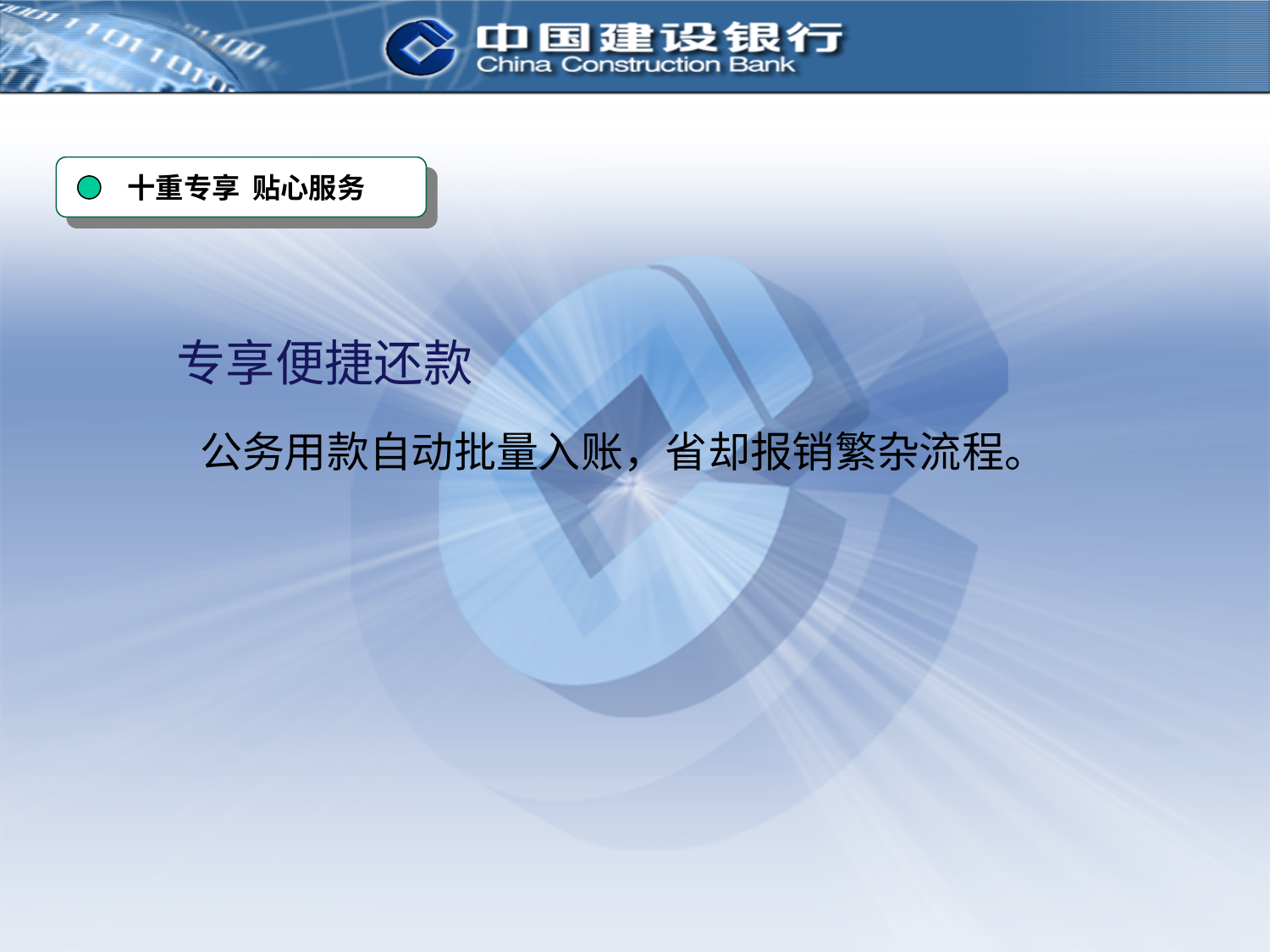

十重专享  贴心服务

专享便捷还款
公务用款自动批量入账，省却报销繁杂流程。